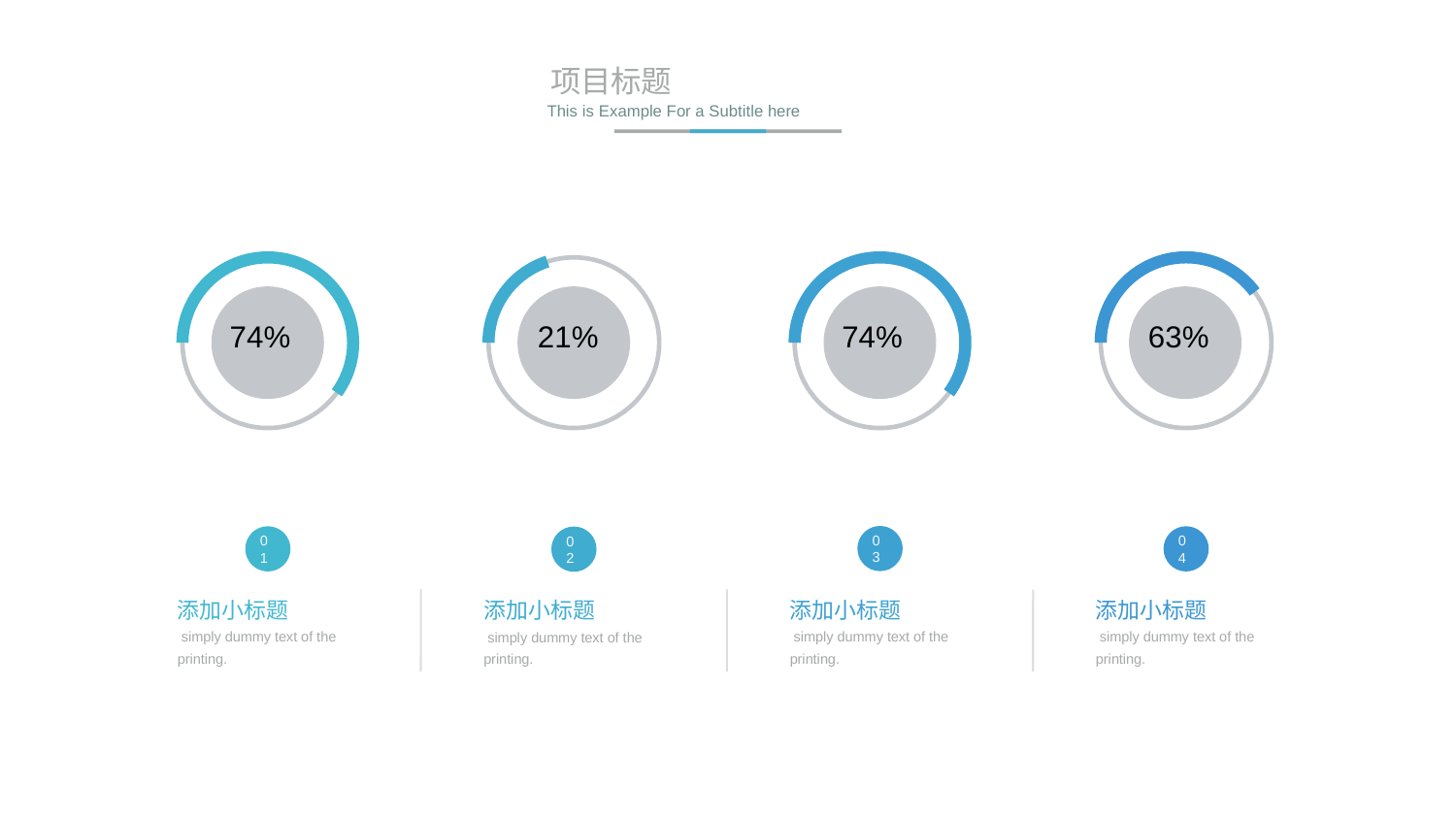

23
项目标题
This is Example For a Subtitle here

74%

21%

74%

63%

03

01

04

02
添加小标题
 simply dummy text of the printing.
添加小标题
 simply dummy text of the printing.
添加小标题
 simply dummy text of the printing.
添加小标题
 simply dummy text of the printing.